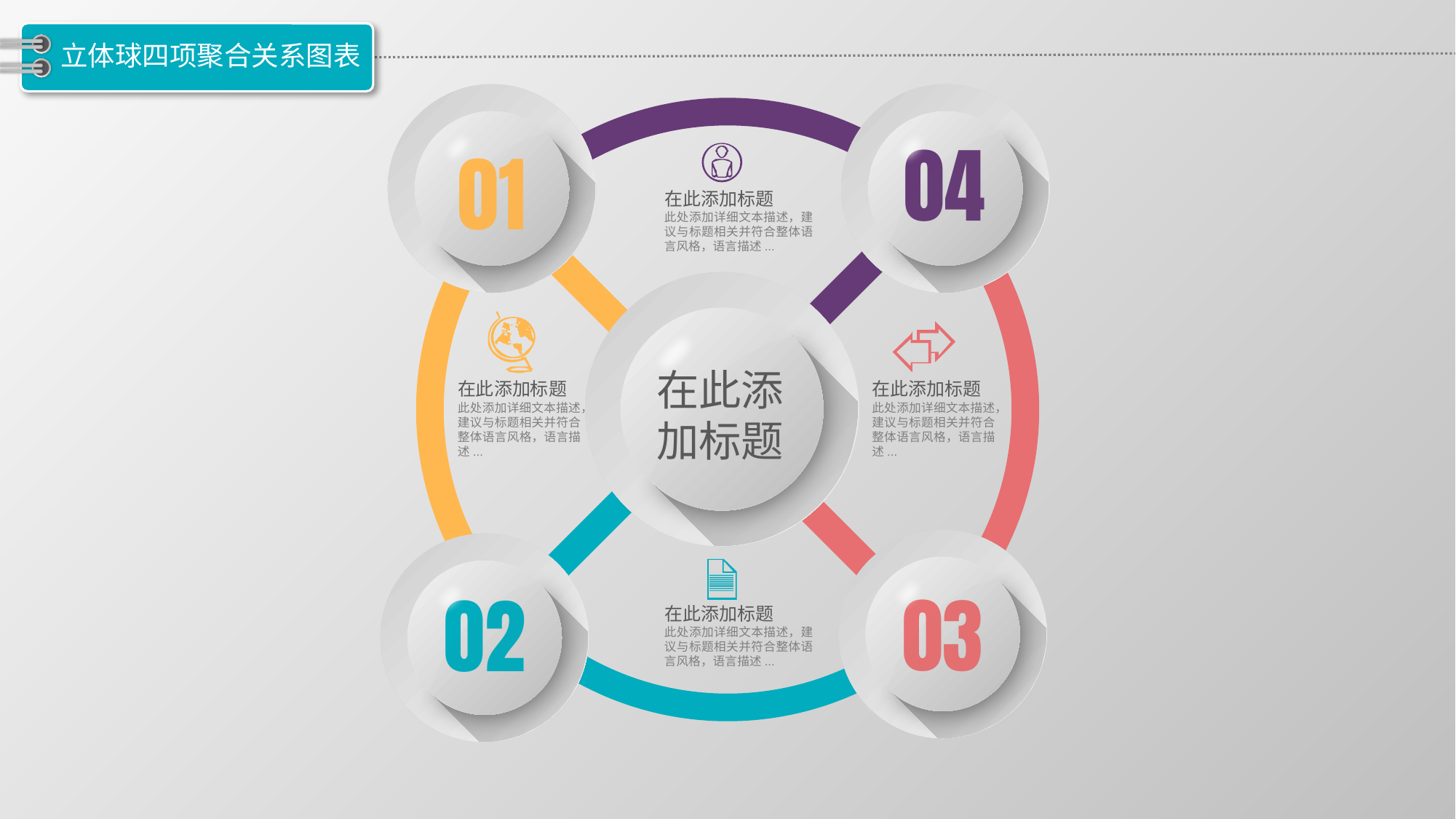

# 立体球四项聚合关系图表

01

04

在此添加标题
此处添加详细文本描述，建议与标题相关并符合整体语言风格，语言描述...

在此添加标题

在此添加标题
在此添加标题
此处添加详细文本描述，建议与标题相关并符合整体语言风格，语言描述...
此处添加详细文本描述，建议与标题相关并符合整体语言风格，语言描述...

03

02

在此添加标题
此处添加详细文本描述，建议与标题相关并符合整体语言风格，语言描述...